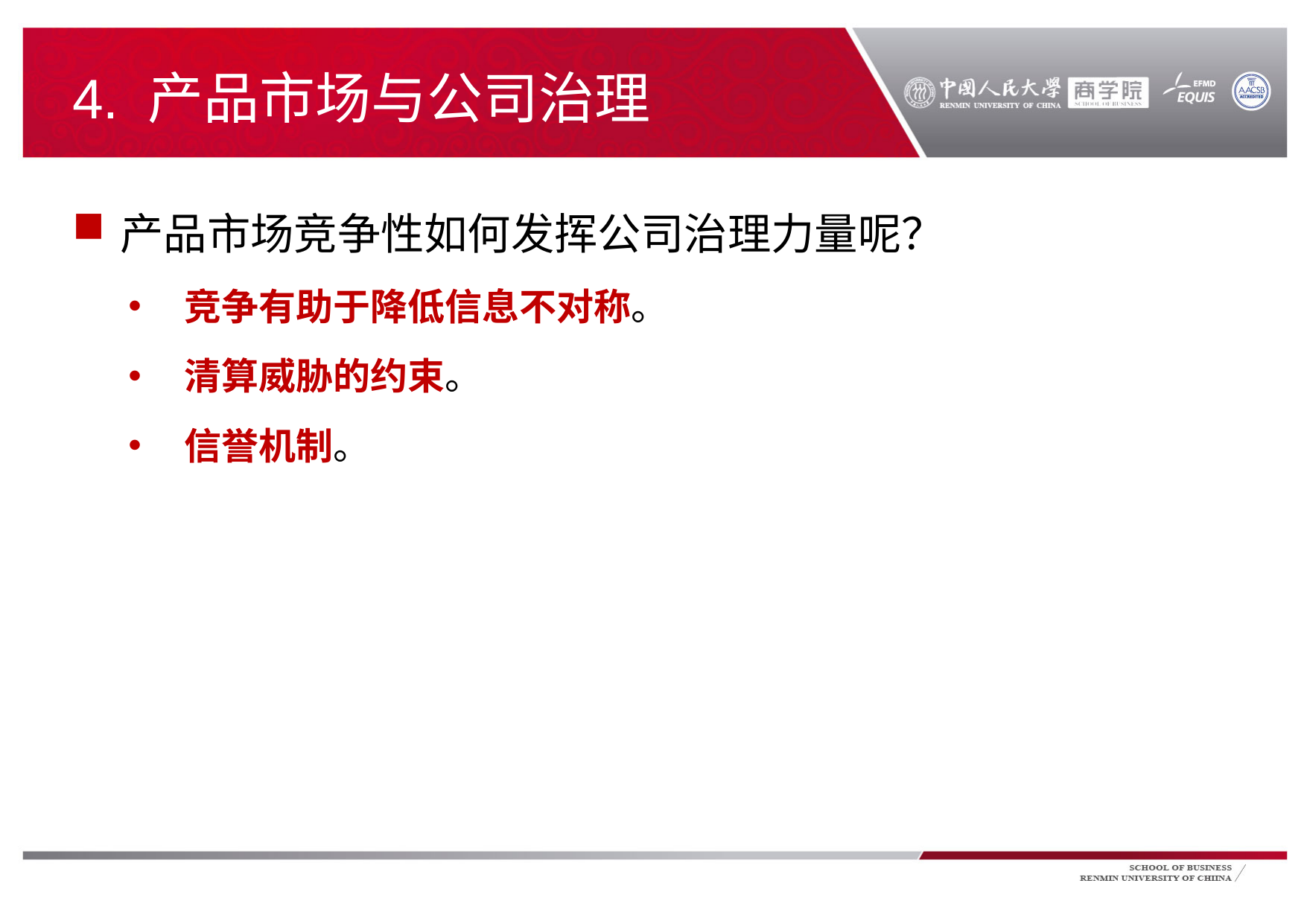

# 4. 产品市场与公司治理
产品市场竞争性如何发挥公司治理力量呢？
竞争有助于降低信息不对称。
清算威胁的约束。
信誉机制。